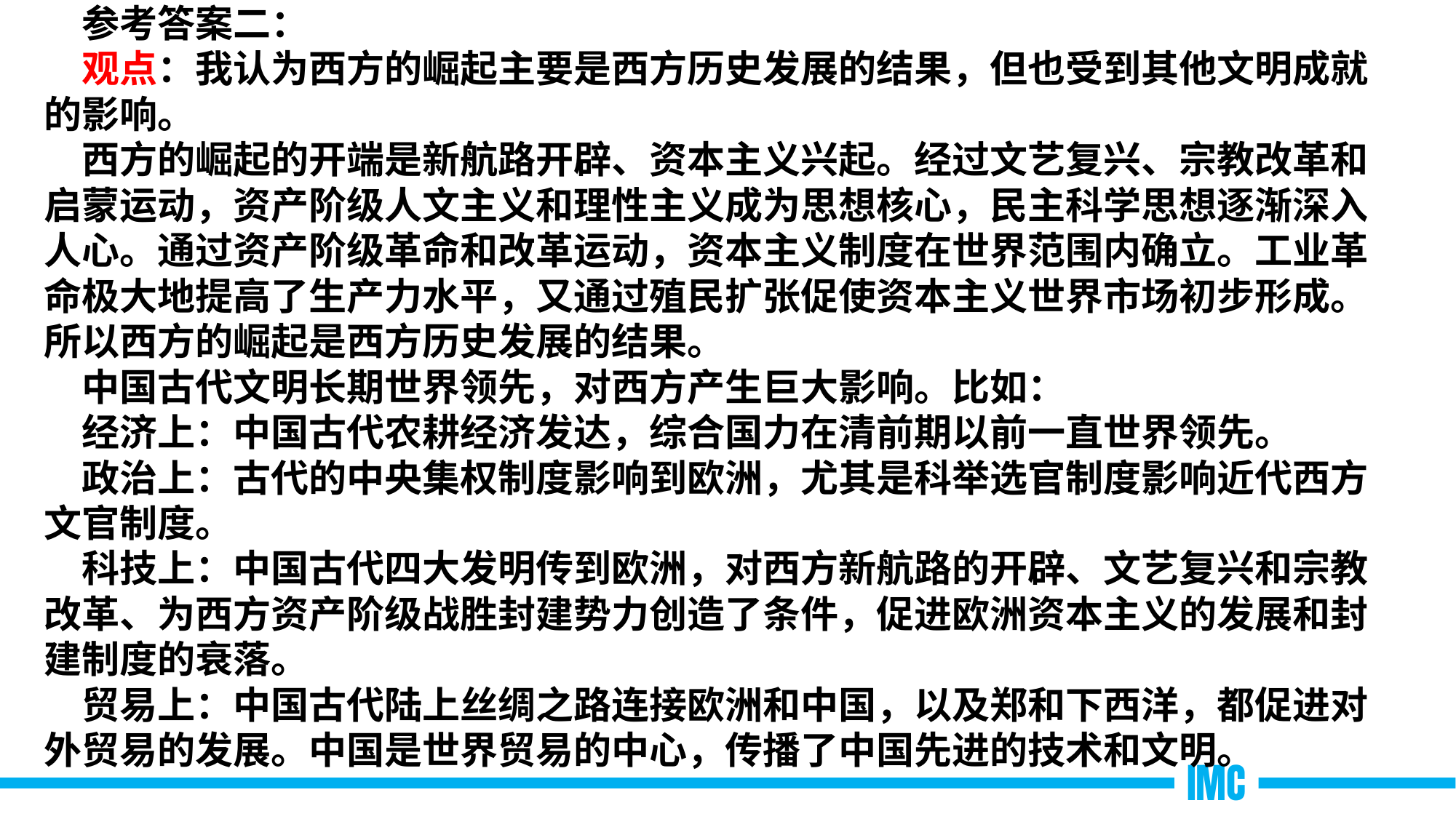

参考答案二：
观点：我认为西方的崛起主要是西方历史发展的结果，但也受到其他文明成就的影响。
西方的崛起的开端是新航路开辟、资本主义兴起。经过文艺复兴、宗教改革和启蒙运动，资产阶级人文主义和理性主义成为思想核心，民主科学思想逐渐深入人心。通过资产阶级革命和改革运动，资本主义制度在世界范围内确立。工业革命极大地提高了生产力水平，又通过殖民扩张促使资本主义世界市场初步形成。所以西方的崛起是西方历史发展的结果。
中国古代文明长期世界领先，对西方产生巨大影响。比如：
经济上：中国古代农耕经济发达，综合国力在清前期以前一直世界领先。
政治上：古代的中央集权制度影响到欧洲，尤其是科举选官制度影响近代西方文官制度。
科技上：中国古代四大发明传到欧洲，对西方新航路的开辟、文艺复兴和宗教改革、为西方资产阶级战胜封建势力创造了条件，促进欧洲资本主义的发展和封建制度的衰落。
贸易上：中国古代陆上丝绸之路连接欧洲和中国，以及郑和下西洋，都促进对外贸易的发展。中国是世界贸易的中心，传播了中国先进的技术和文明。